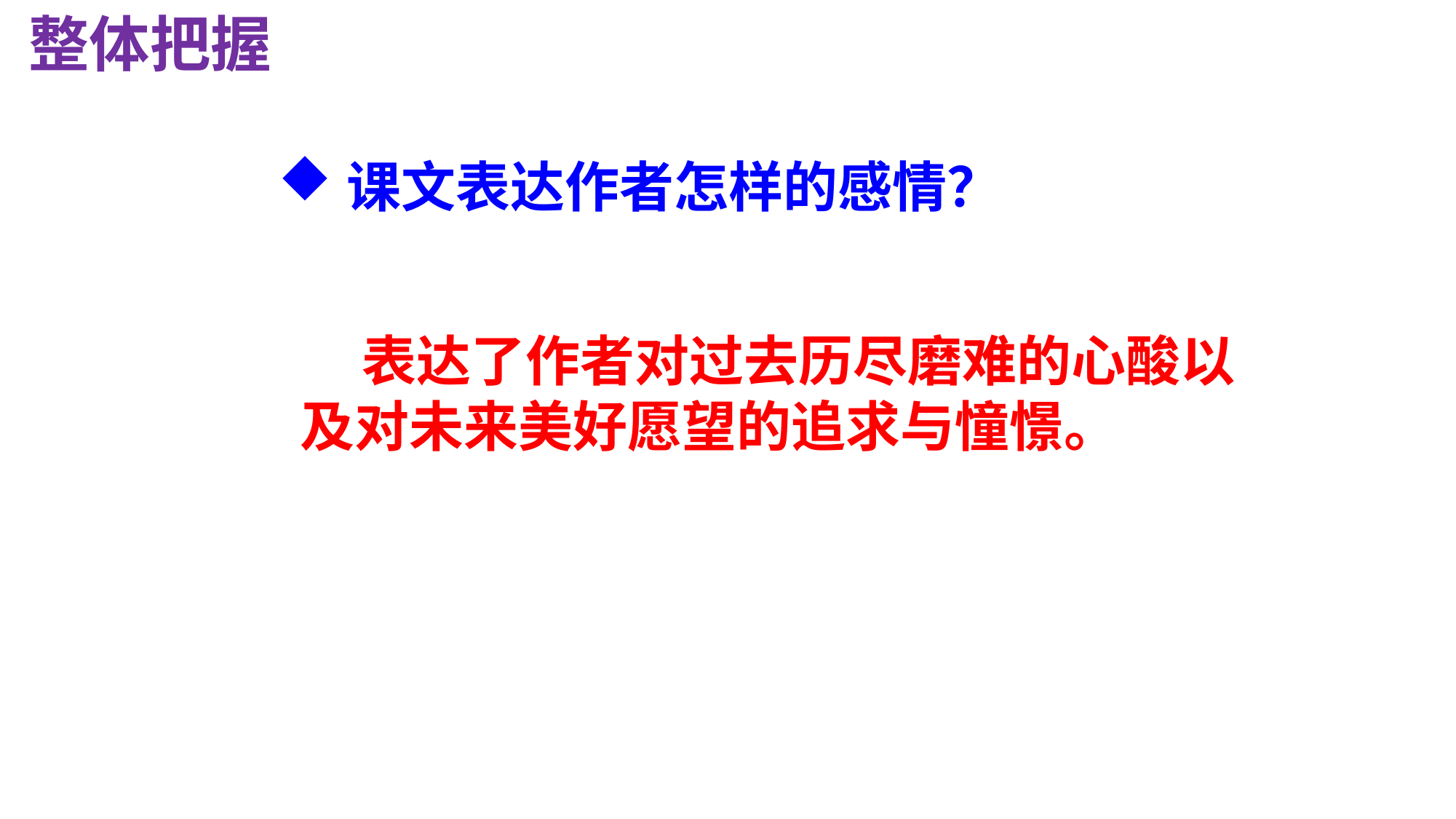

整体把握
课文表达作者怎样的感情？
    表达了作者对过去历尽磨难的心酸以及对未来美好愿望的追求与憧憬。